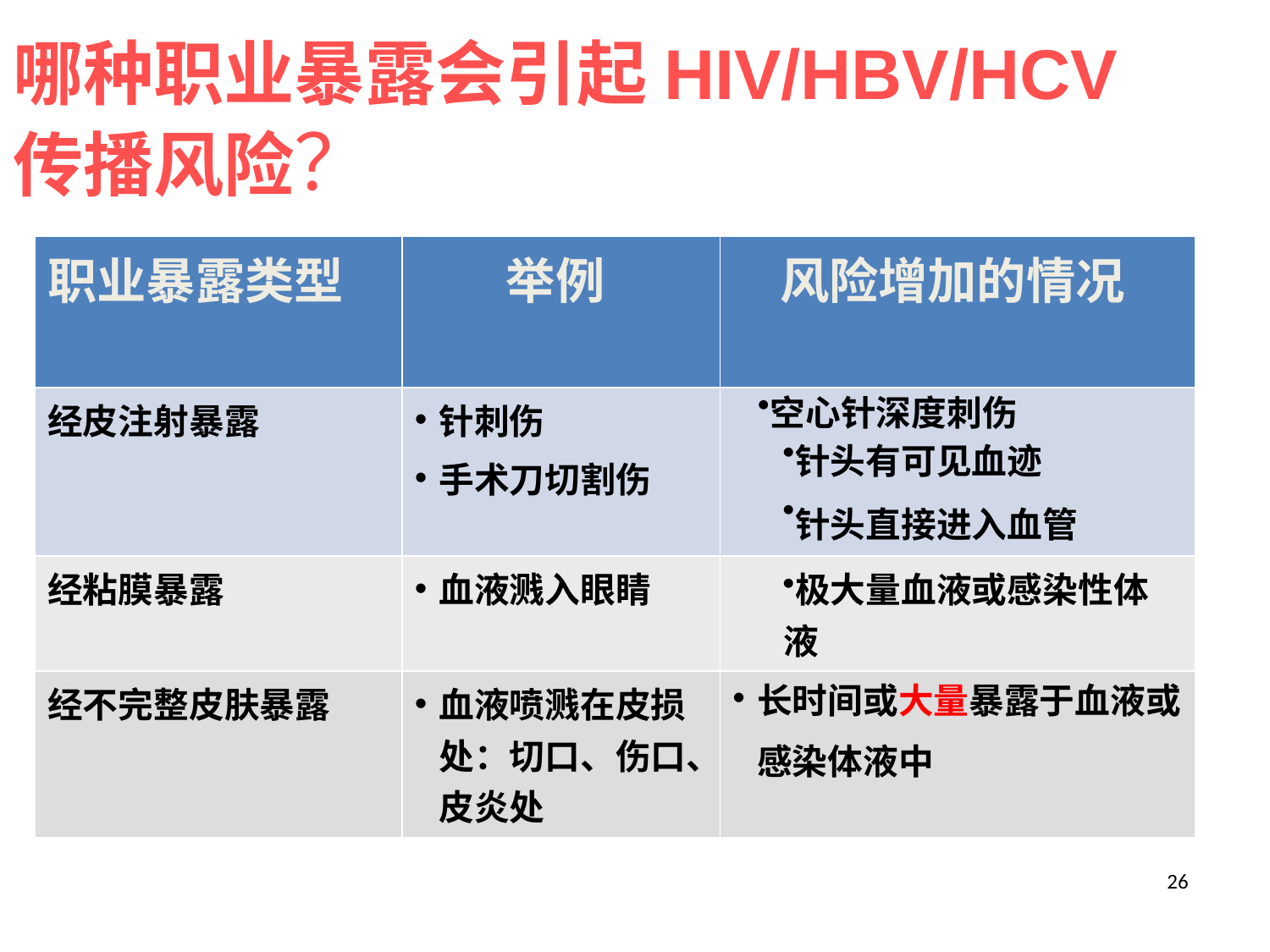

哪种职业暴露会引起HIV/HBV/HCV
传播风险？
| 职业暴露类型 | 举例 | 风险增加的情况 |
| --- | --- | --- |
| 经皮注射暴露 | 针刺伤 手术刀切割伤 | 空心针深度刺伤 针头有可见血迹 针头直接进入血管 |
| 经粘膜暴露 | 血液溅入眼睛 | 极大量血液或感染性体液 |
| 经不完整皮肤暴露 | 血液喷溅在皮损处：切口、伤口、皮炎处 | 长时间或大量暴露于血液或感染体液中 |
26